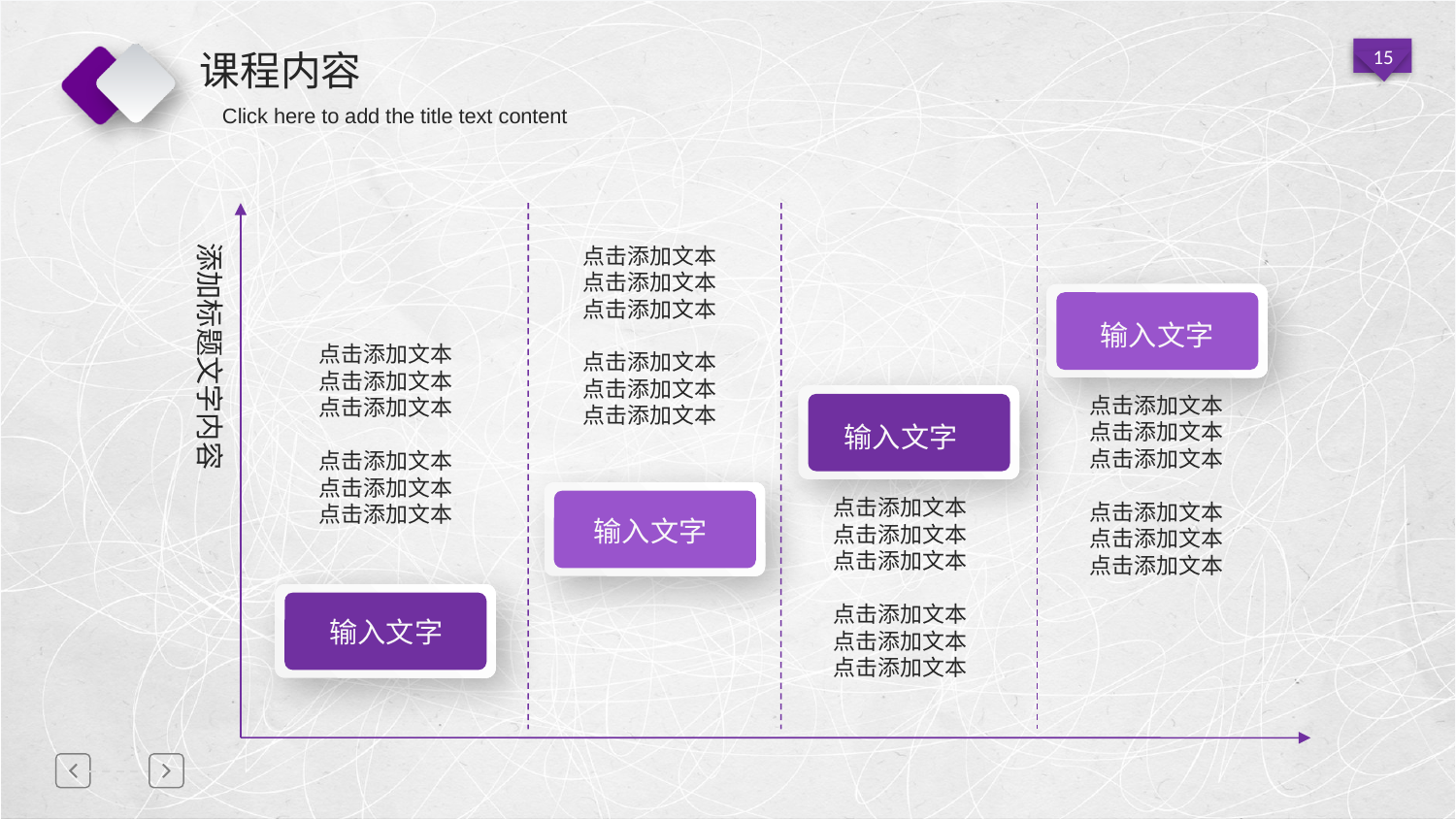

# 课程内容
点击添加文本
点击添加文本
点击添加文本
点击添加文本
点击添加文本
点击添加文本
添加标题文字内容

输入文字

点击添加文本
点击添加文本
点击添加文本
点击添加文本
点击添加文本
点击添加文本
点击添加文本
点击添加文本
点击添加文本
点击添加文本
点击添加文本
点击添加文本

输入文字

输入文字

点击添加文本
点击添加文本
点击添加文本
点击添加文本
点击添加文本
点击添加文本

输入文字
延迟符